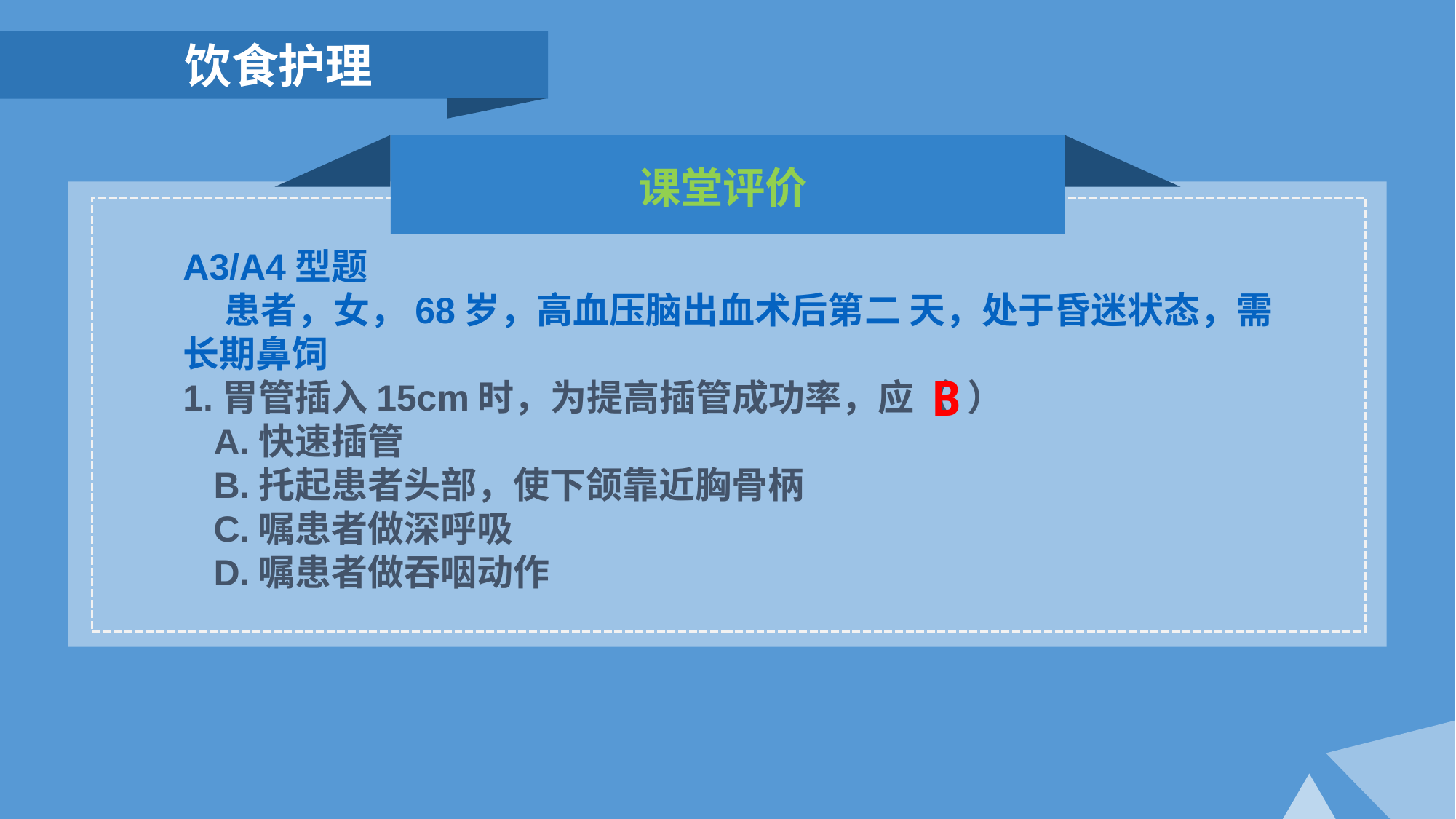

饮食护理

课堂评价

A3/A4型题
    患者，女，68岁，高血压脑出血术后第二 天，处于昏迷状态，需长期鼻饲
1.胃管插入15cm时，为提高插管成功率，应（  ）
   A.快速插管
   B.托起患者头部，使下颌靠近胸骨柄
   C.嘱患者做深呼吸
   D.嘱患者做吞咽动作
B